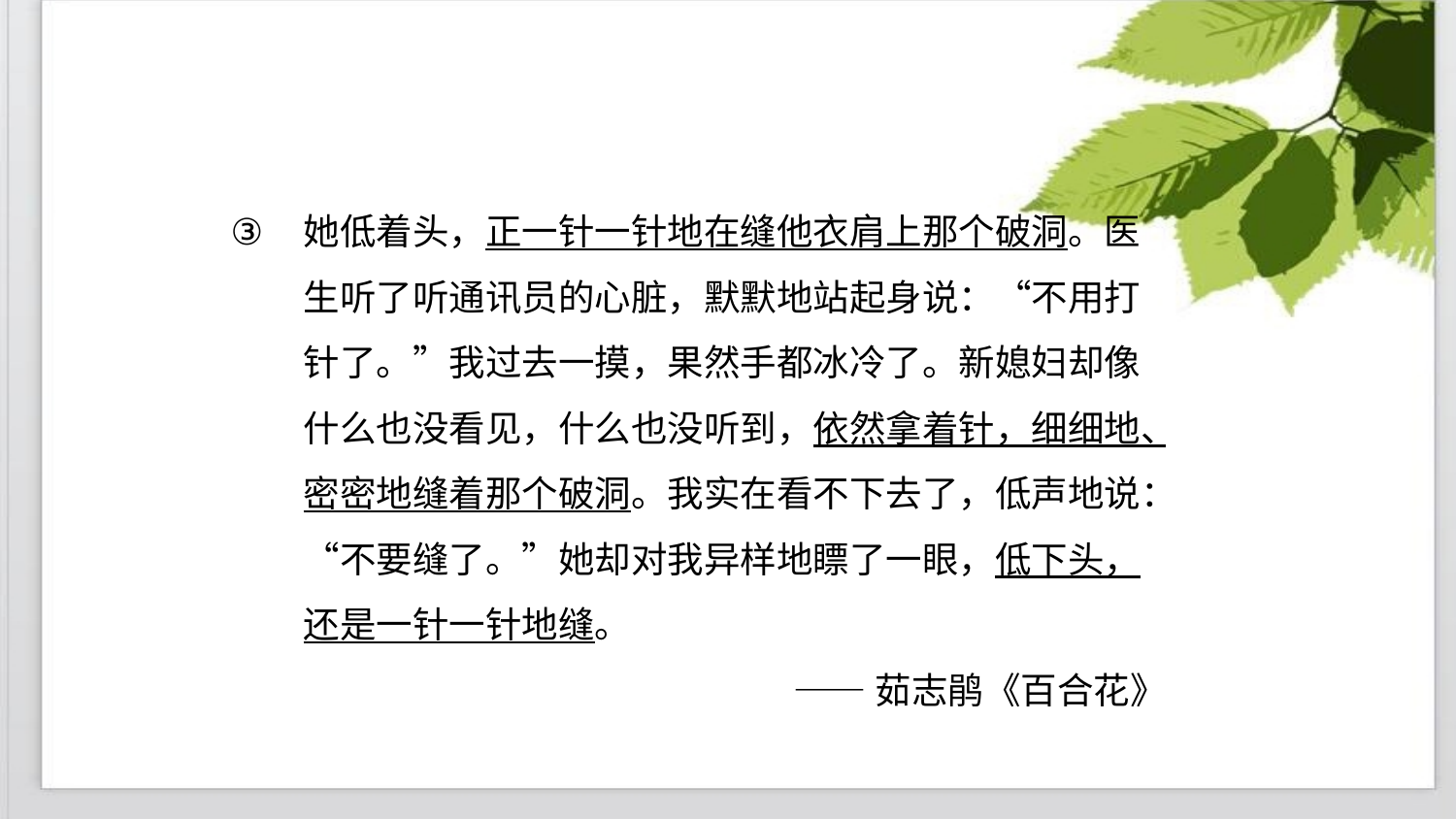

她低着头，正一针一针地在缝他衣肩上那个破洞。医生听了听通讯员的心脏，默默地站起身说：“不用打针了。”我过去一摸，果然手都冰冷了。新媳妇却像什么也没看见，什么也没听到，依然拿着针，细细地、密密地缝着那个破洞。我实在看不下去了，低声地说：“不要缝了。”她却对我异样地瞟了一眼，低下头，还是一针一针地缝。
——茹志鹃《百合花》